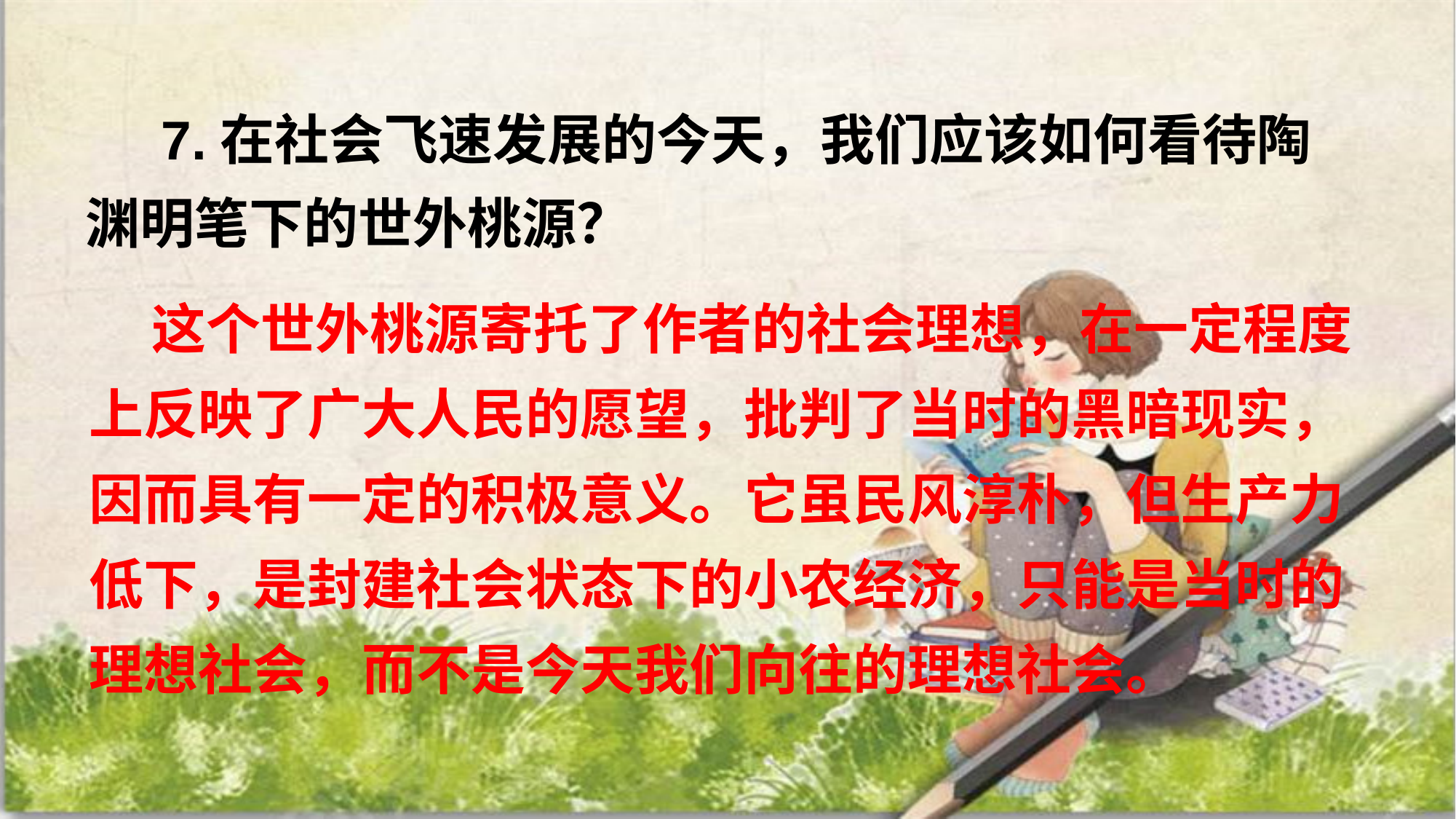

7.在社会飞速发展的今天，我们应该如何看待陶渊明笔下的世外桃源？
    这个世外桃源寄托了作者的社会理想，在一定程度上反映了广大人民的愿望，批判了当时的黑暗现实，因而具有一定的积极意义。它虽民风淳朴，但生产力低下，是封建社会状态下的小农经济，只能是当时的理想社会，而不是今天我们向往的理想社会。